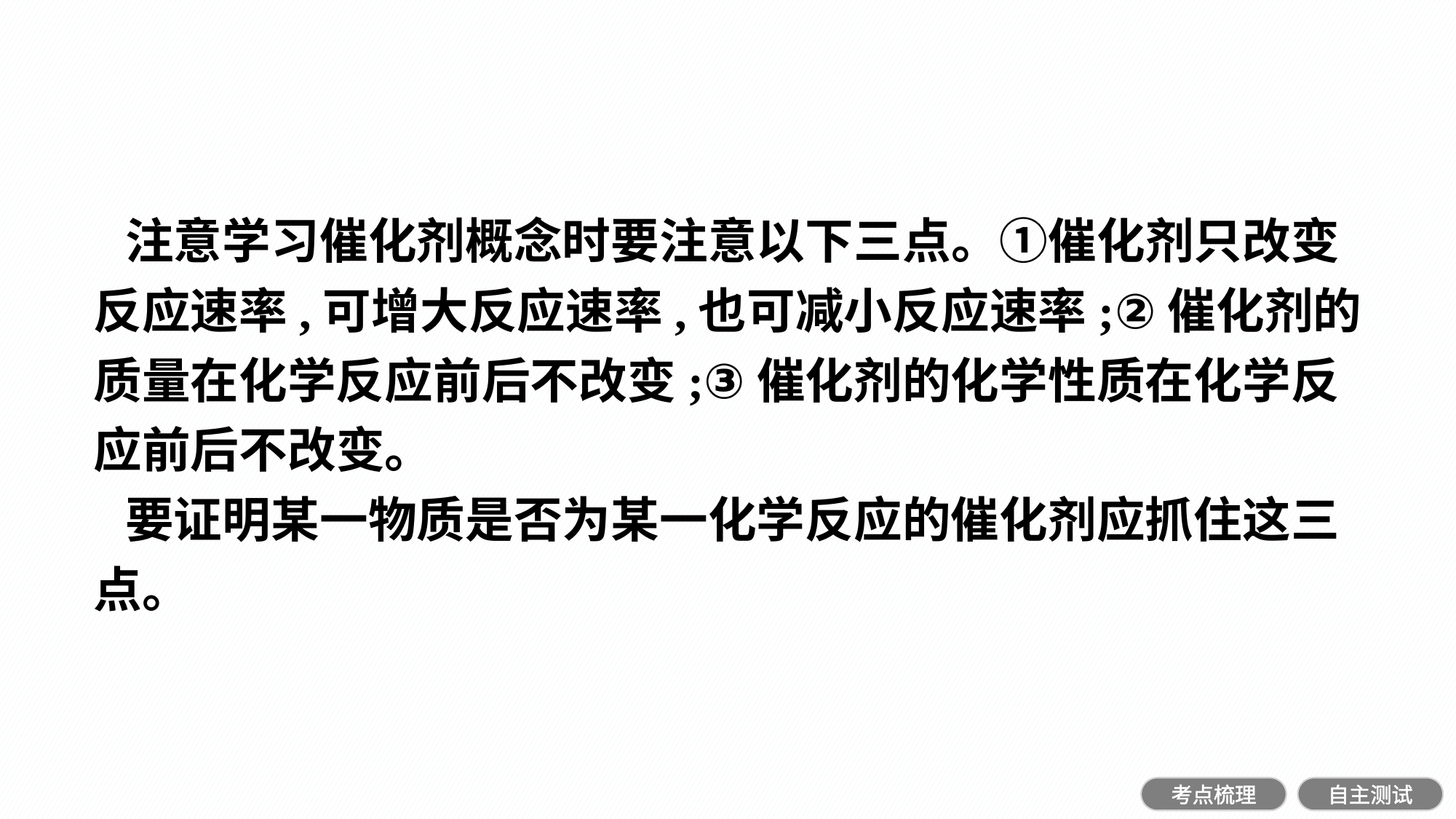

注意学习催化剂概念时要注意以下三点。①催化剂只改变反应速率,可增大反应速率,也可减小反应速率;②催化剂的质量在化学反应前后不改变;③催化剂的化学性质在化学反应前后不改变。
要证明某一物质是否为某一化学反应的催化剂应抓住这三点。